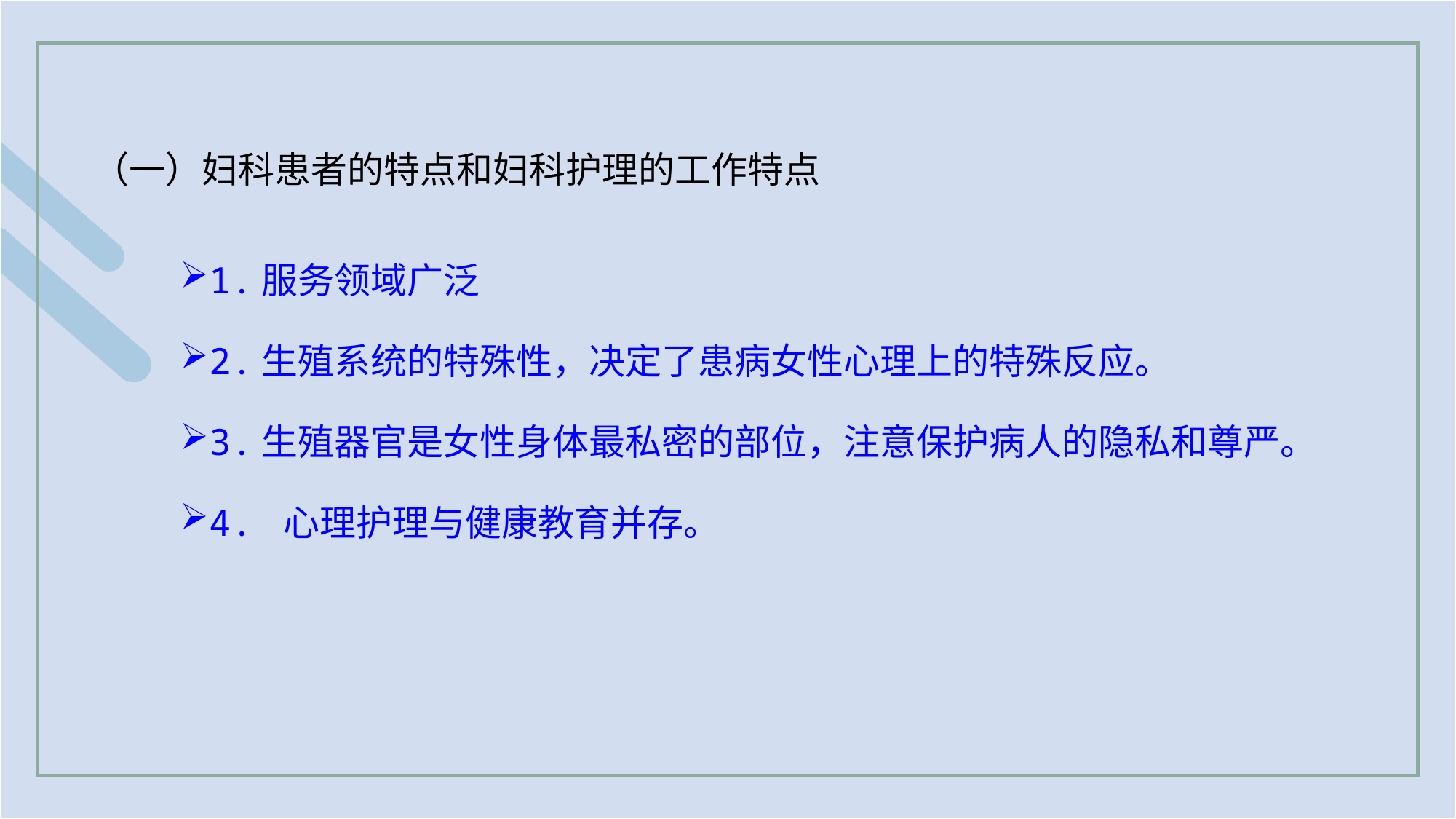

（一）妇科患者的特点和妇科护理的工作特点
1.服务领域广泛
2.生殖系统的特殊性，决定了患病女性心理上的特殊反应。
3.生殖器官是女性身体最私密的部位，注意保护病人的隐私和尊严。
4. 心理护理与健康教育并存。